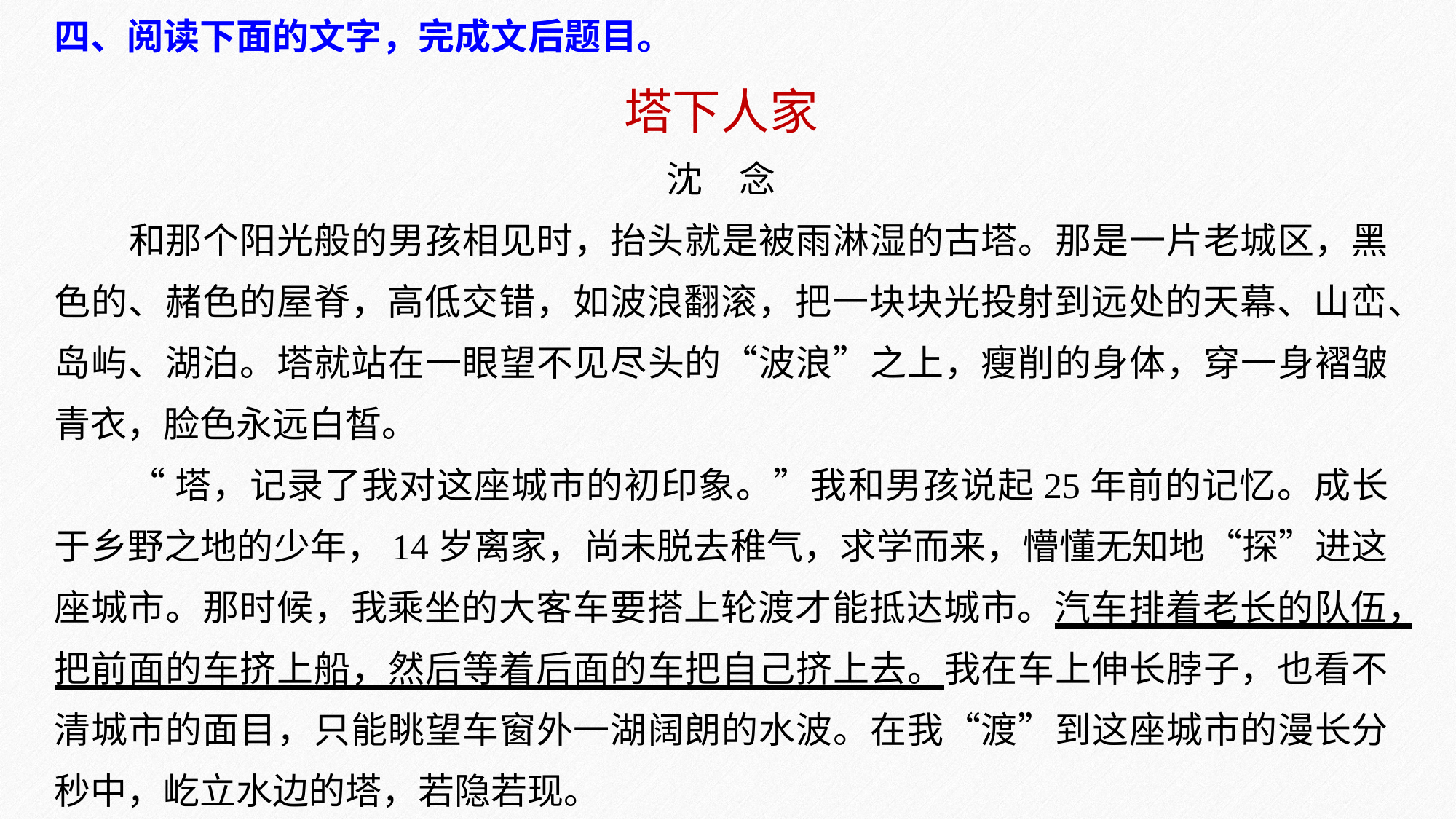

四、阅读下面的文字，完成文后题目。
塔下人家
沈　念
和那个阳光般的男孩相见时，抬头就是被雨淋湿的古塔。那是一片老城区，黑色的、赭色的屋脊，高低交错，如波浪翻滚，把一块块光投射到远处的天幕、山峦、岛屿、湖泊。塔就站在一眼望不见尽头的“波浪”之上，瘦削的身体，穿一身褶皱青衣，脸色永远白皙。
“塔，记录了我对这座城市的初印象。”我和男孩说起25年前的记忆。成长于乡野之地的少年，14岁离家，尚未脱去稚气，求学而来，懵懂无知地“探”进这座城市。那时候，我乘坐的大客车要搭上轮渡才能抵达城市。汽车排着老长的队伍，把前面的车挤上船，然后等着后面的车把自己挤上去。我在车上伸长脖子，也看不清城市的面目，只能眺望车窗外一湖阔朗的水波。在我“渡”到这座城市的漫长分秒中，屹立水边的塔，若隐若现。